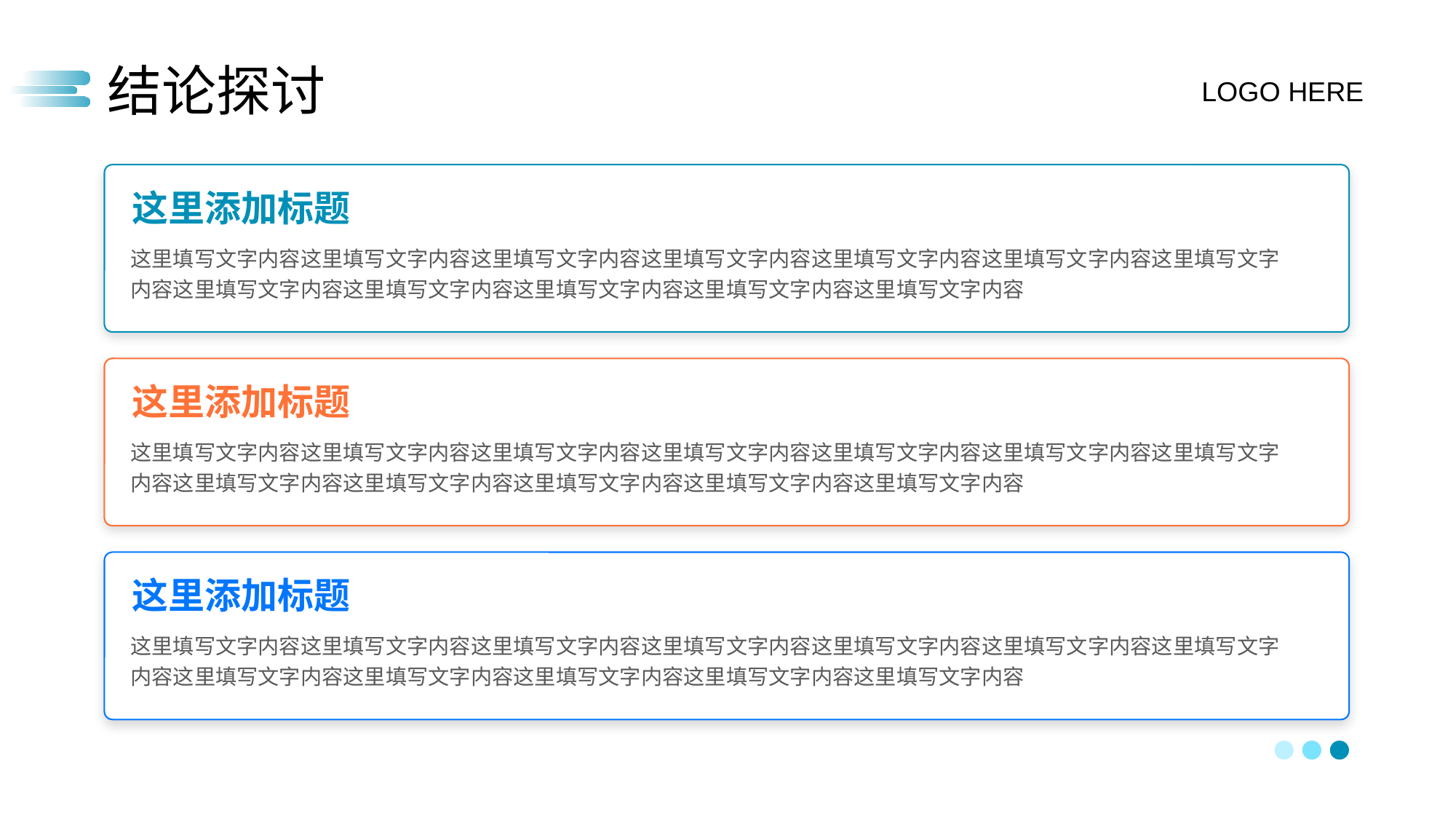

结论探讨
LOGO HERE

这里添加标题
这里填写文字内容这里填写文字内容这里填写文字内容这里填写文字内容这里填写文字内容这里填写文字内容这里填写文字内容这里填写文字内容这里填写文字内容这里填写文字内容这里填写文字内容这里填写文字内容

这里添加标题
这里填写文字内容这里填写文字内容这里填写文字内容这里填写文字内容这里填写文字内容这里填写文字内容这里填写文字内容这里填写文字内容这里填写文字内容这里填写文字内容这里填写文字内容这里填写文字内容

这里添加标题
这里填写文字内容这里填写文字内容这里填写文字内容这里填写文字内容这里填写文字内容这里填写文字内容这里填写文字内容这里填写文字内容这里填写文字内容这里填写文字内容这里填写文字内容这里填写文字内容